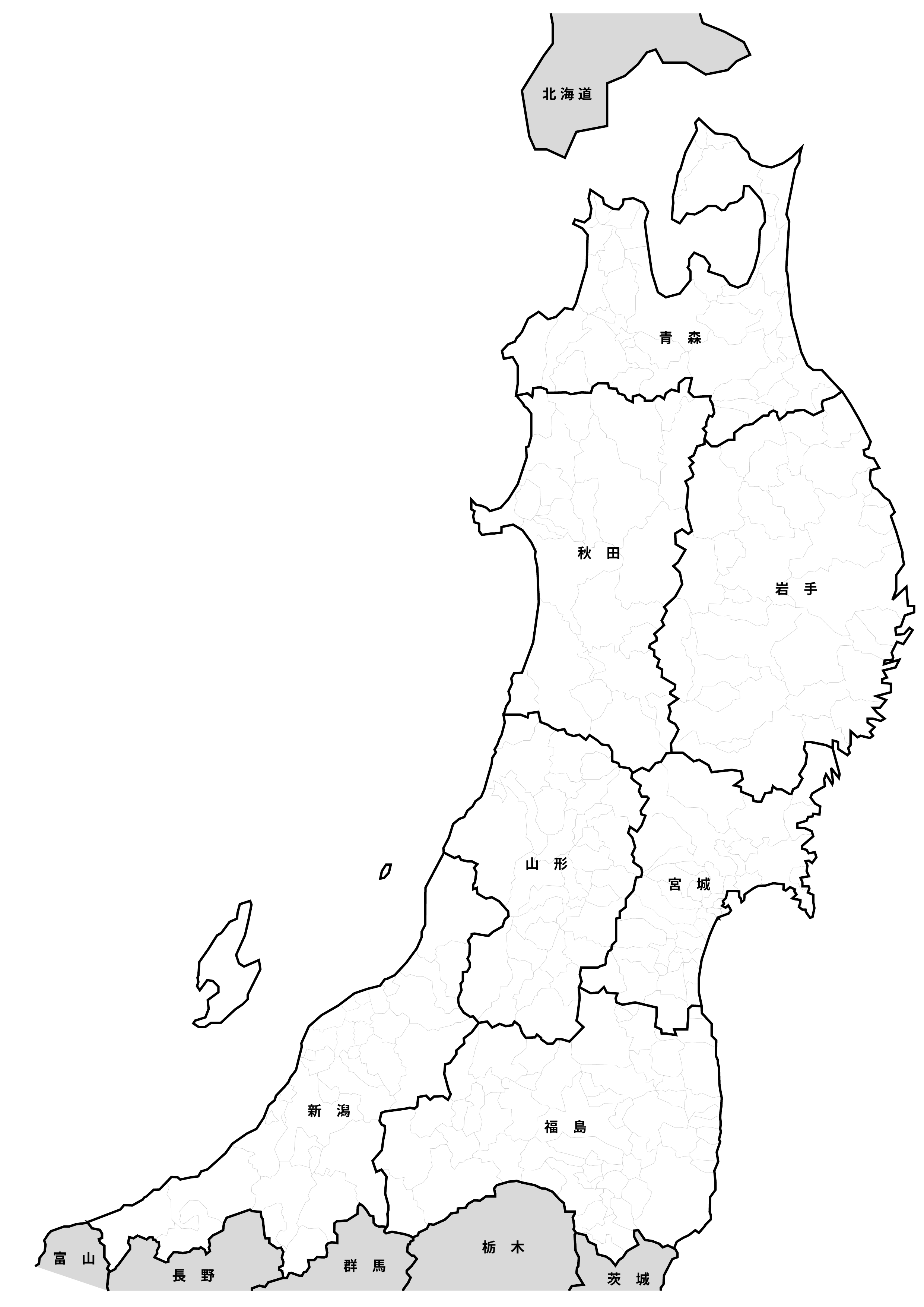

北 海 道

青　森

秋　田

岩　手

山　形

宮　城

新　潟

福　島

栃　木
富　山
群　馬
長　野
茨　城